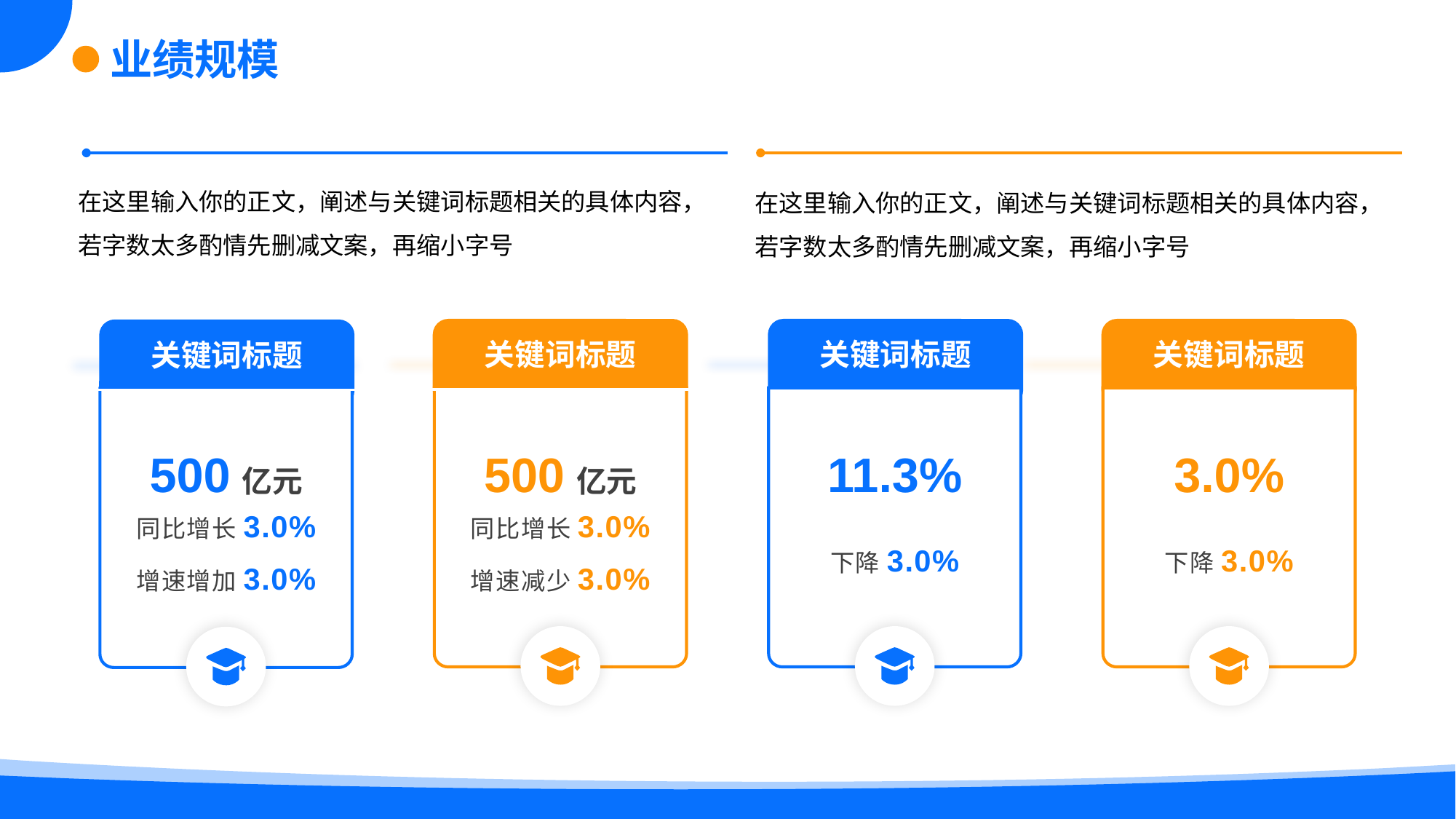

业绩规模
在这里输入你的正文，阐述与关键词标题相关的具体内容，若字数太多酌情先删减文案，再缩小字号
在这里输入你的正文，阐述与关键词标题相关的具体内容，若字数太多酌情先删减文案，再缩小字号

关键词标题

500亿元
同比增长3.0%
增速减少3.0%

关键词标题

11.3%
下降3.0%

关键词标题

3.0%
下降3.0%

关键词标题

500亿元
同比增长3.0%
增速增加3.0%